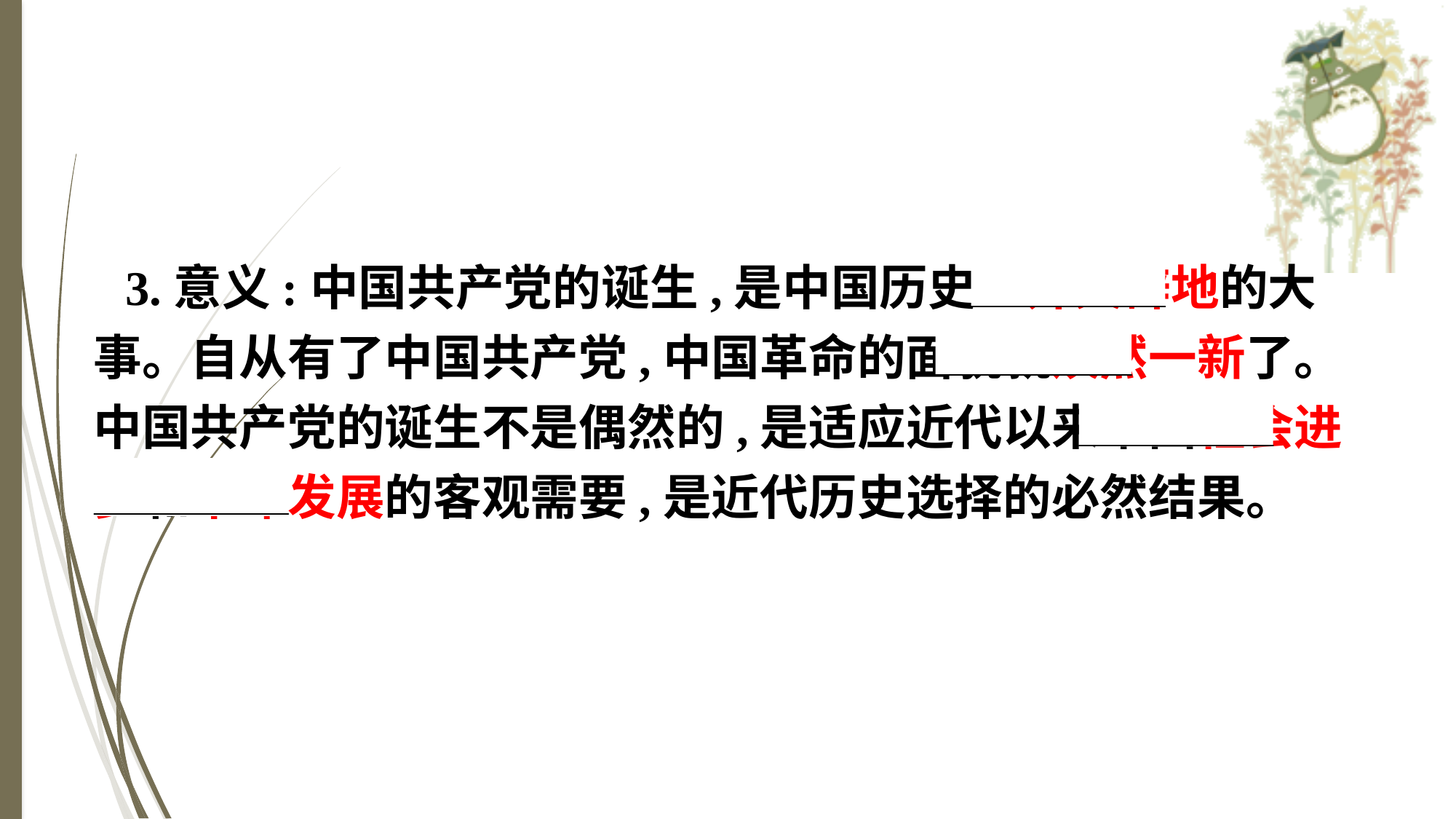

3.意义:中国共产党的诞生,是中国历史上开天辟地的大事。自从有了中国共产党,中国革命的面貌就焕然一新了。中国共产党的诞生不是偶然的,是适应近代以来中国社会进步和革命发展的客观需要,是近代历史选择的必然结果。